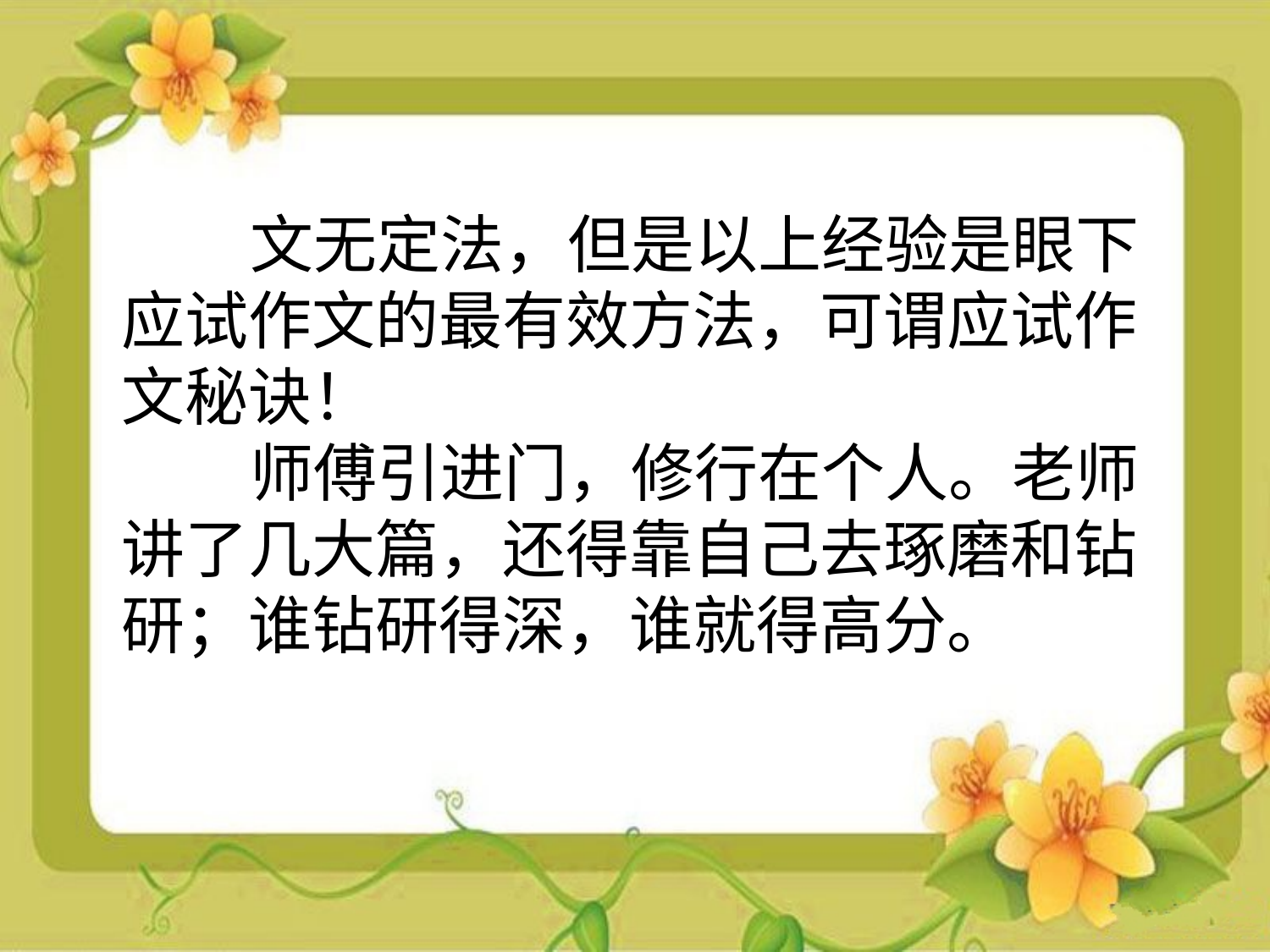

文无定法，但是以上经验是眼下应试作文的最有效方法，可谓应试作文秘诀！
        师傅引进门，修行在个人。老师讲了几大篇，还得靠自己去琢磨和钻研；谁钻研得深，谁就得高分。